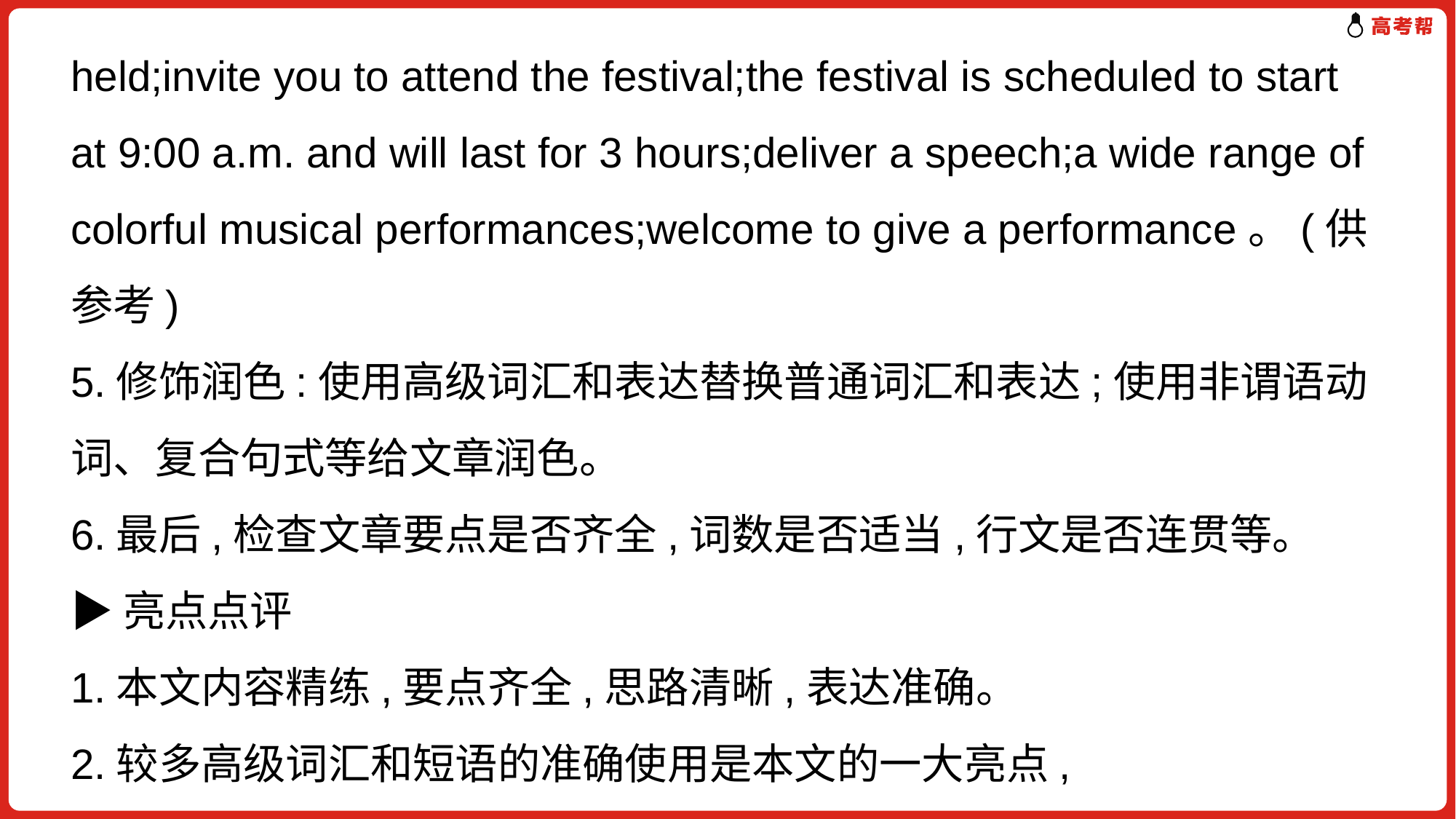

held;invite you to attend the festival;the festival is scheduled to start at 9:00 a.m. and will last for 3 hours;deliver a speech;a wide range of colorful musical performances;welcome to give a performance。(供参考)
5.修饰润色:使用高级词汇和表达替换普通词汇和表达;使用非谓语动词、复合句式等给文章润色。
6.最后,检查文章要点是否齐全,词数是否适当,行文是否连贯等。
▶亮点点评
1.本文内容精练,要点齐全,思路清晰,表达准确。
2.较多高级词汇和短语的准确使用是本文的一大亮点,如:delighted(高